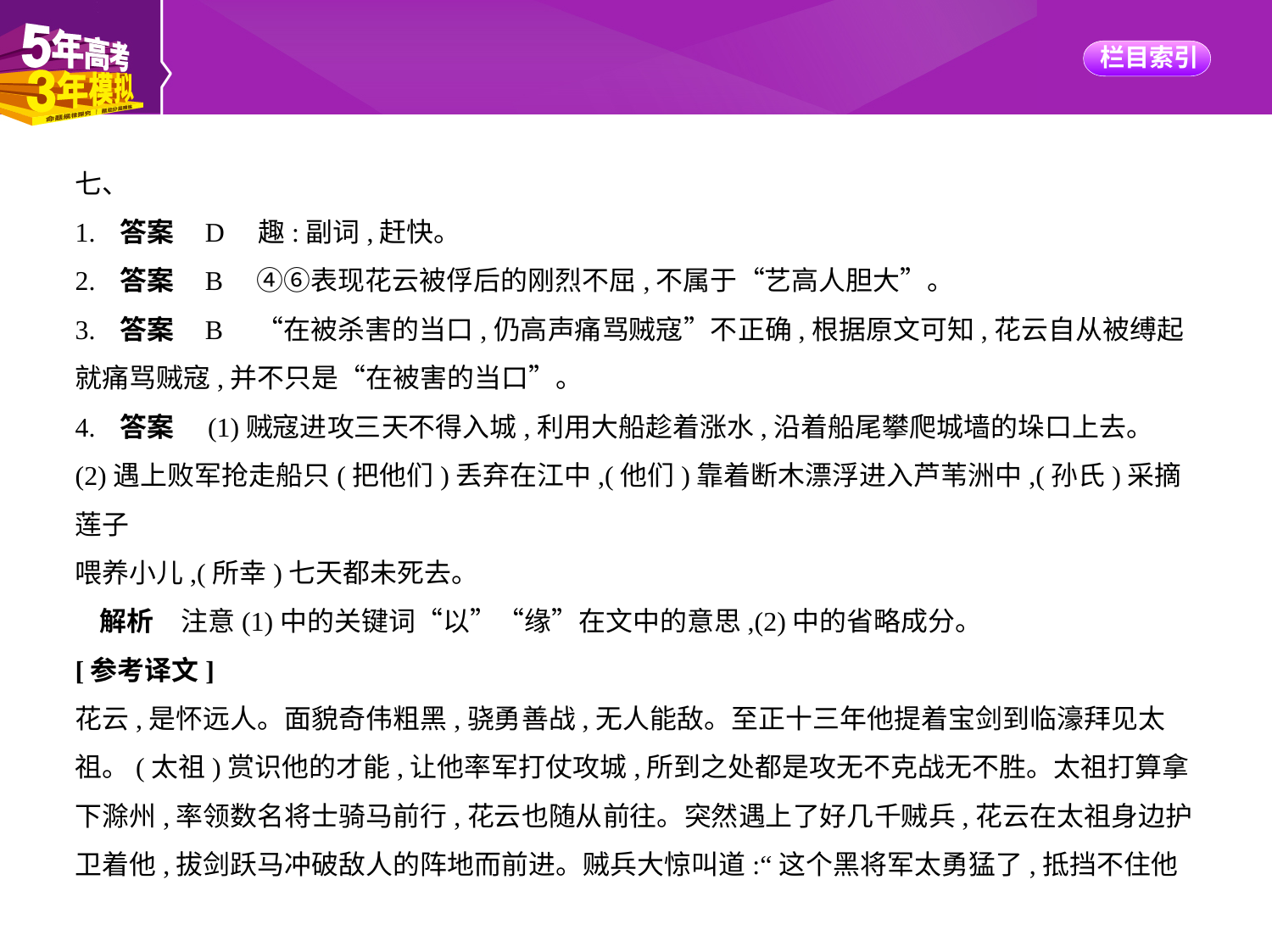

七、
1. 答案    D　趣:副词,赶快。
2. 答案    B　④⑥表现花云被俘后的刚烈不屈,不属于“艺高人胆大”。
3. 答案    B　“在被杀害的当口,仍高声痛骂贼寇”不正确,根据原文可知,花云自从被缚起
就痛骂贼寇,并不只是“在被害的当口”。
4. 答案　(1)贼寇进攻三天不得入城,利用大船趁着涨水,沿着船尾攀爬城墙的垛口上去。
(2)遇上败军抢走船只(把他们)丢弃在江中,(他们)靠着断木漂浮进入芦苇洲中,(孙氏)采摘莲子
喂养小儿,(所幸)七天都未死去。
 解析　注意(1)中的关键词“以”“缘”在文中的意思,(2)中的省略成分。
[参考译文]
花云,是怀远人。面貌奇伟粗黑,骁勇善战,无人能敌。至正十三年他提着宝剑到临濠拜见太
祖。(太祖)赏识他的才能,让他率军打仗攻城,所到之处都是攻无不克战无不胜。太祖打算拿
下滁州,率领数名将士骑马前行,花云也随从前往。突然遇上了好几千贼兵,花云在太祖身边护
卫着他,拔剑跃马冲破敌人的阵地而前进。贼兵大惊叫道:“这个黑将军太勇猛了,抵挡不住他